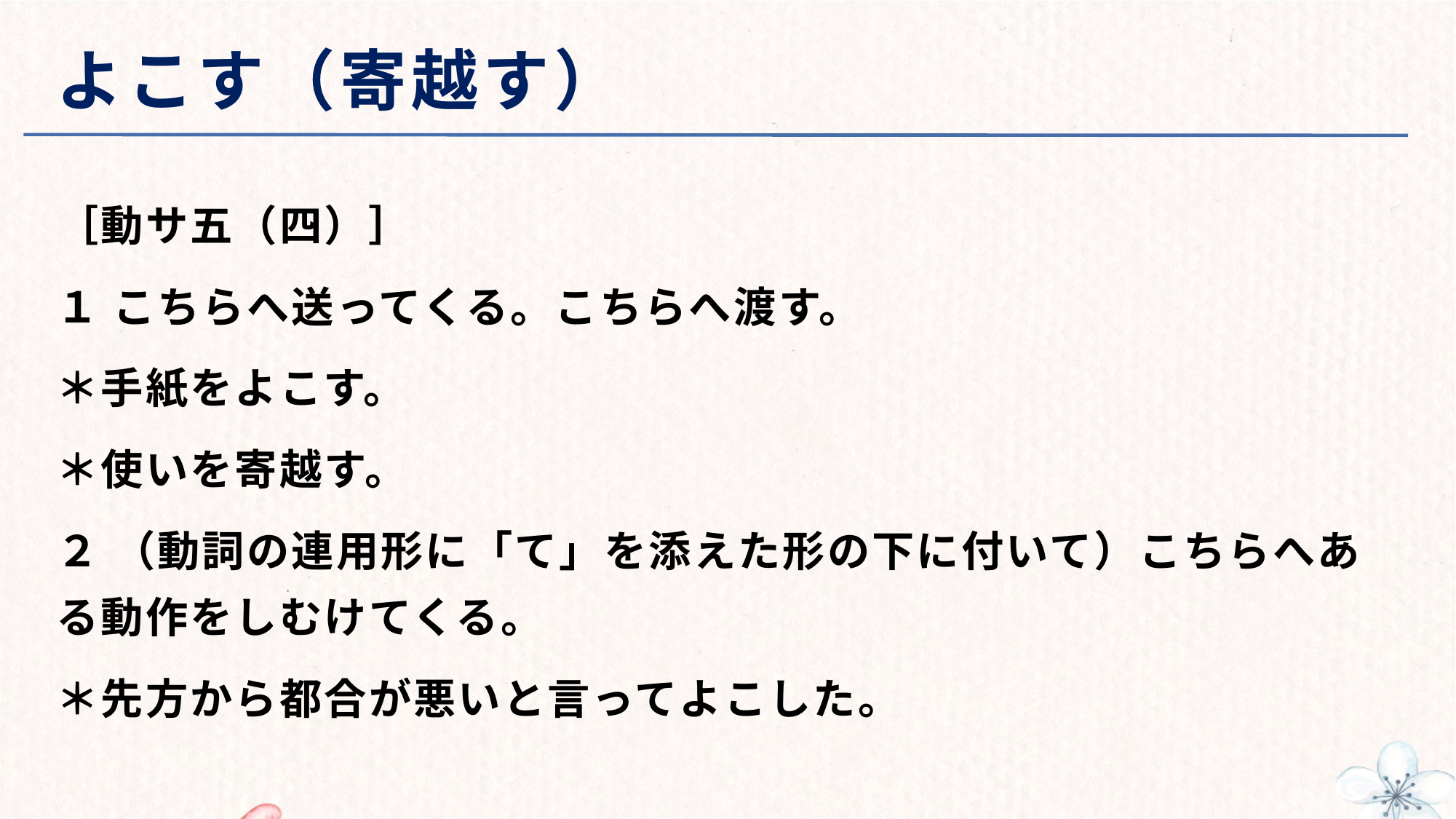

# よこす（寄越す）
［動サ五（四）］
１ こちらへ送ってくる。こちらへ渡す。
＊手紙をよこす。
＊使いを寄越す。
２ （動詞の連用形に「て」を添えた形の下に付いて）こちらへある動作をしむけてくる。
＊先方から都合が悪いと言ってよこした。